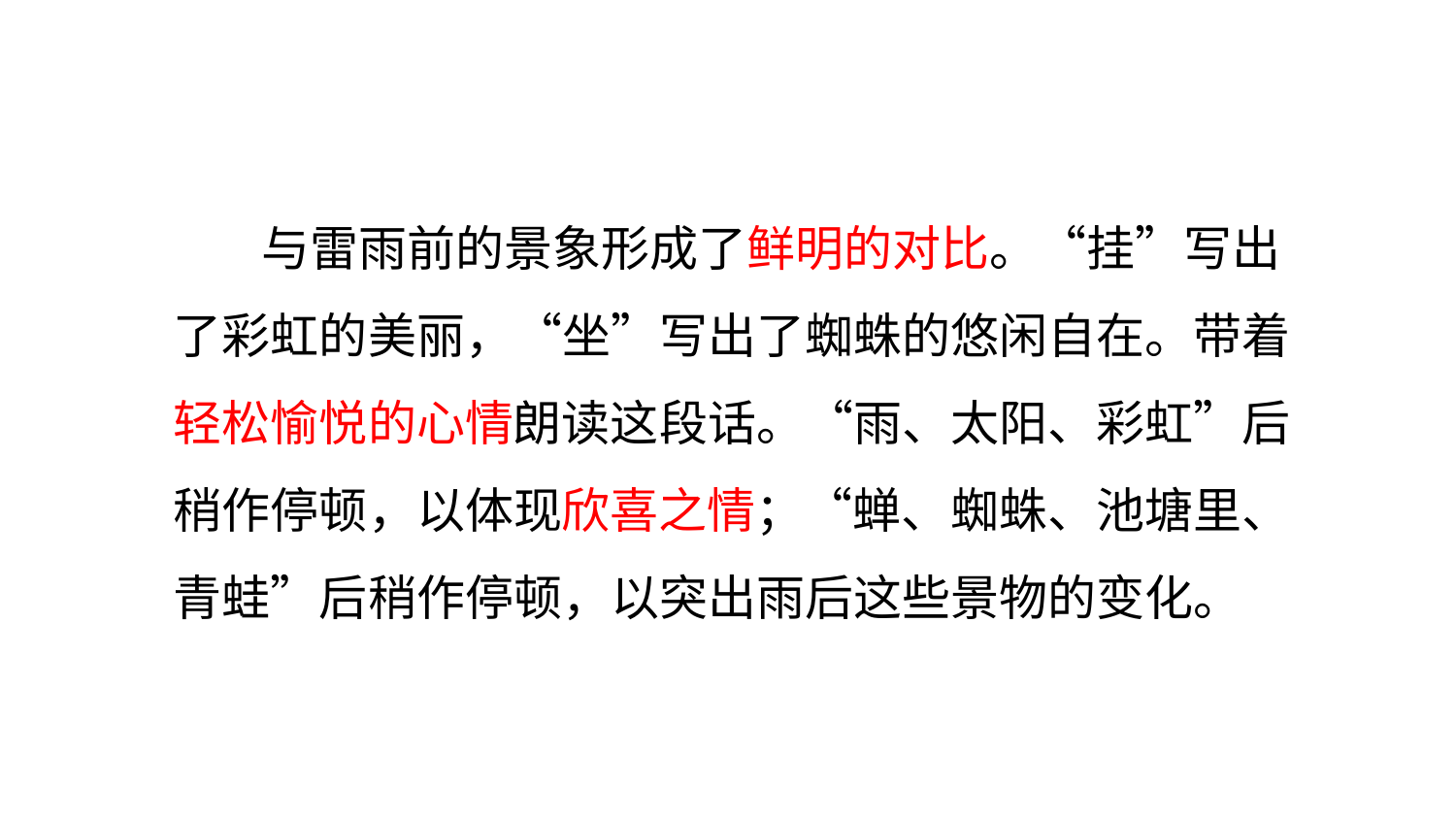

与雷雨前的景象形成了鲜明的对比。“挂”写出了彩虹的美丽，“坐”写出了蜘蛛的悠闲自在。带着轻松愉悦的心情朗读这段话。“雨、太阳、彩虹”后稍作停顿，以体现欣喜之情；“蝉、蜘蛛、池塘里、青蛙”后稍作停顿，以突出雨后这些景物的变化。